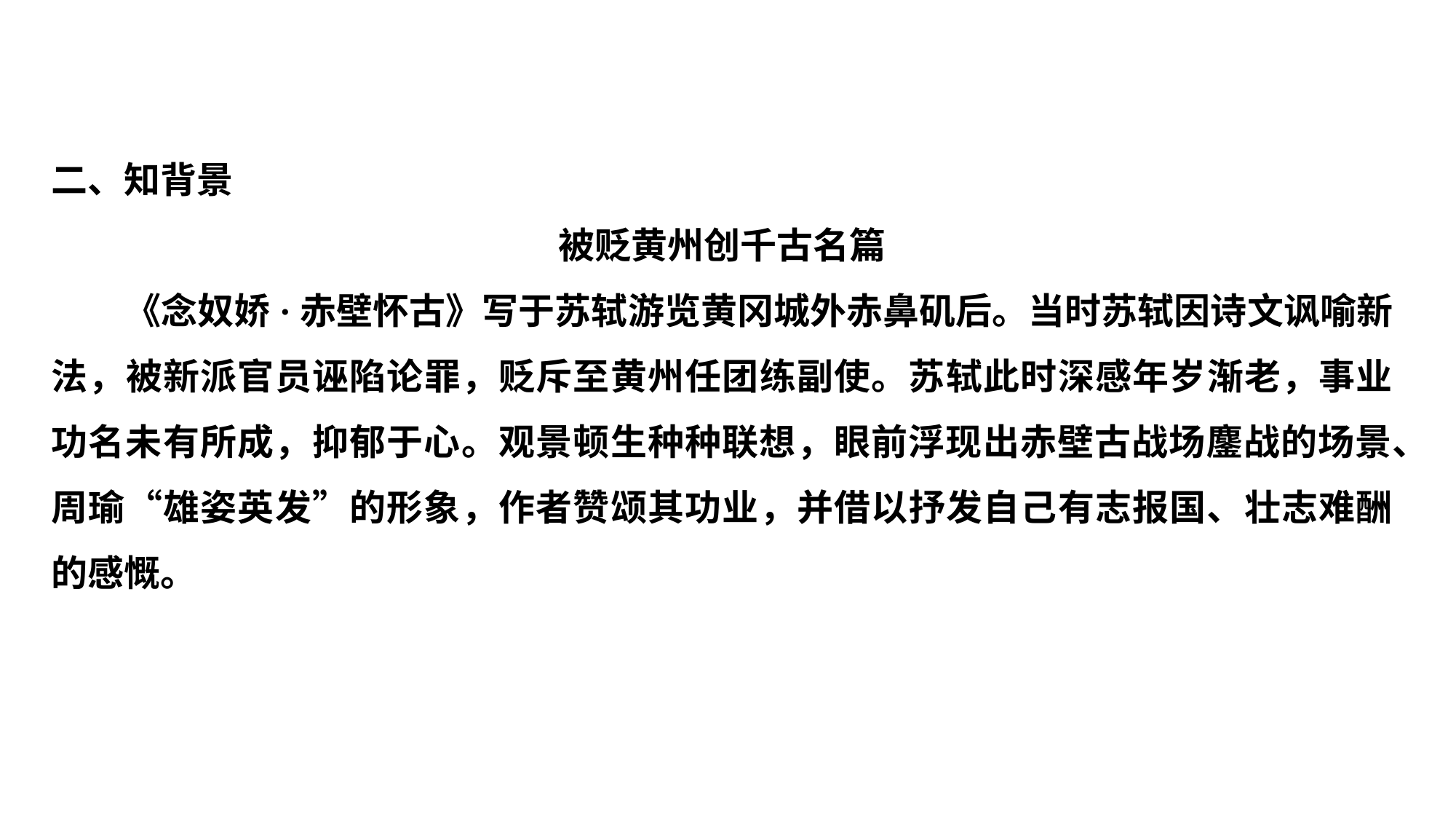

二、知背景
被贬黄州创千古名篇
《念奴娇·赤壁怀古》写于苏轼游览黄冈城外赤鼻矶后。当时苏轼因诗文讽喻新法，被新派官员诬陷论罪，贬斥至黄州任团练副使。苏轼此时深感年岁渐老，事业功名未有所成，抑郁于心。观景顿生种种联想，眼前浮现出赤壁古战场鏖战的场景、周瑜“雄姿英发”的形象，作者赞颂其功业，并借以抒发自己有志报国、壮志难酬的感慨。